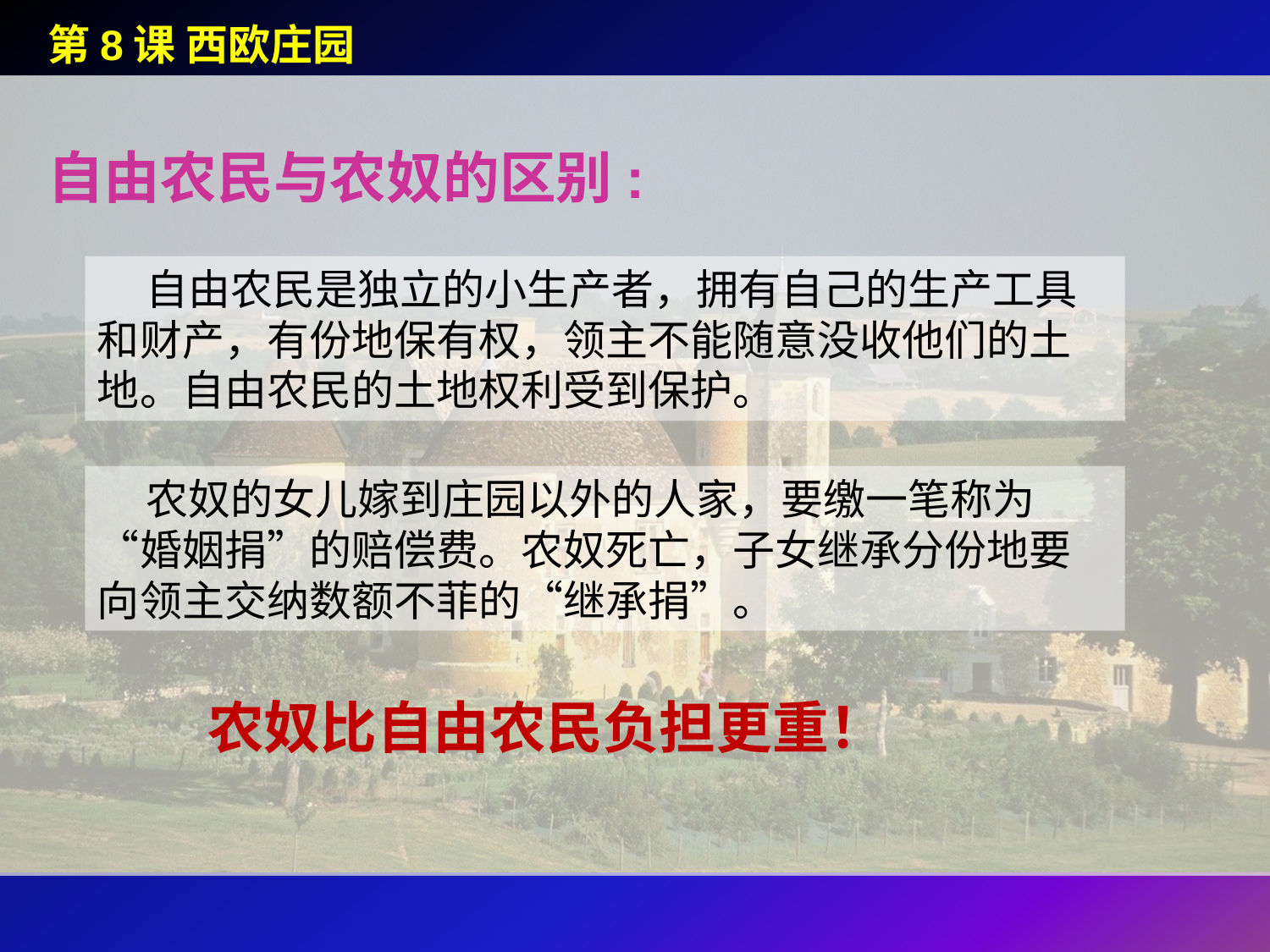

第8课 西欧庄园
自由农民与农奴的区别:
    自由农民是独立的小生产者，拥有自己的生产工具和财产，有份地保有权，领主不能随意没收他们的土地。自由农民的土地权利受到保护。
    农奴的女儿嫁到庄园以外的人家，要缴一笔称为“婚姻捐”的赔偿费。农奴死亡，子女继承分份地要向领主交纳数额不菲的“继承捐”。
农奴比自由农民负担更重！